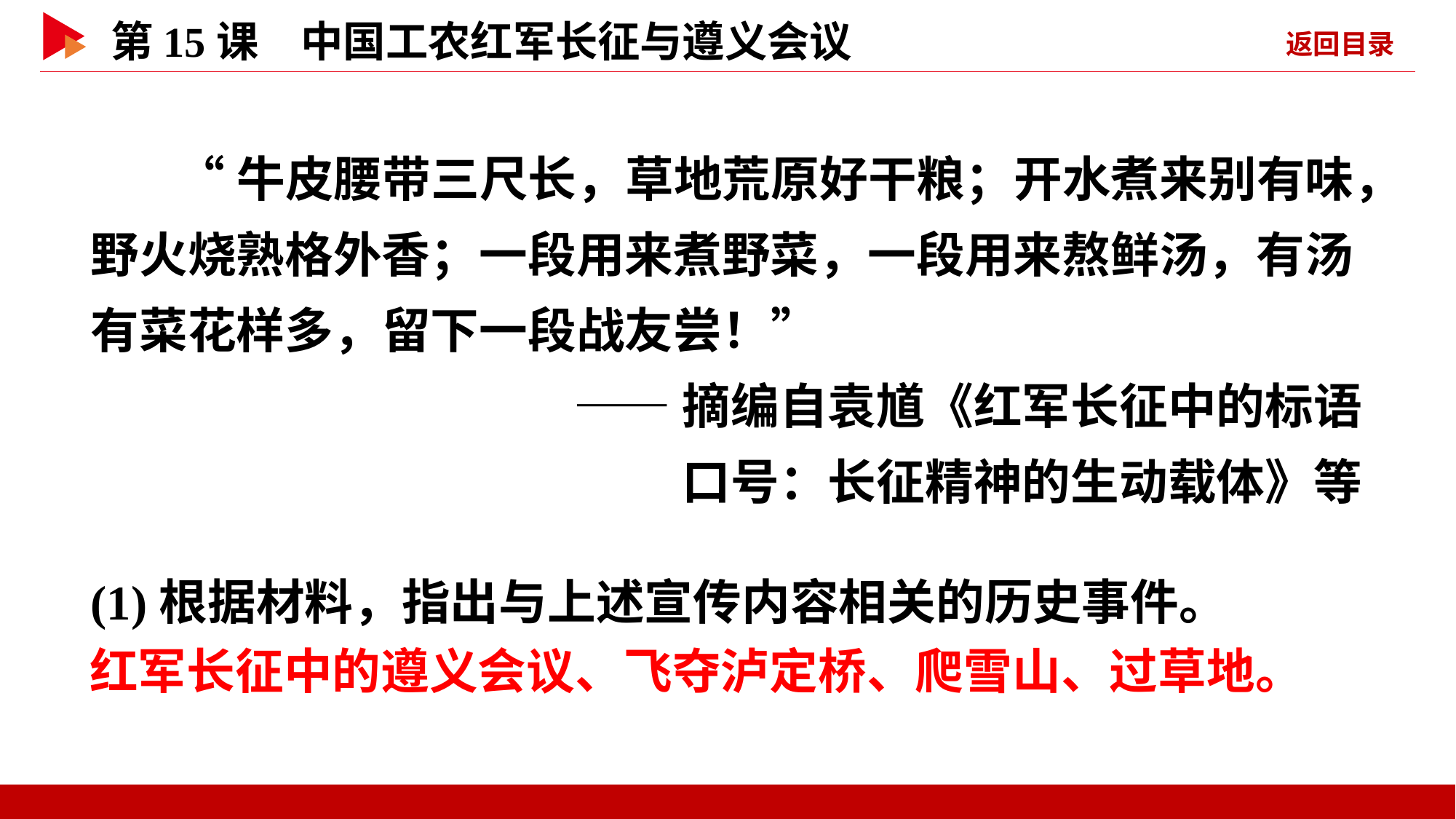

“牛皮腰带三尺长，草地荒原好干粮；开水煮来别有味，野火烧熟格外香；一段用来煮野菜，一段用来熬鲜汤，有汤有菜花样多，留下一段战友尝！”
——摘编自袁馗《红军长征中的标语
口号：长征精神的生动载体》等
(1)根据材料，指出与上述宣传内容相关的历史事件。

红军长征中的遵义会议、飞夺泸定桥、爬雪山、过草地。